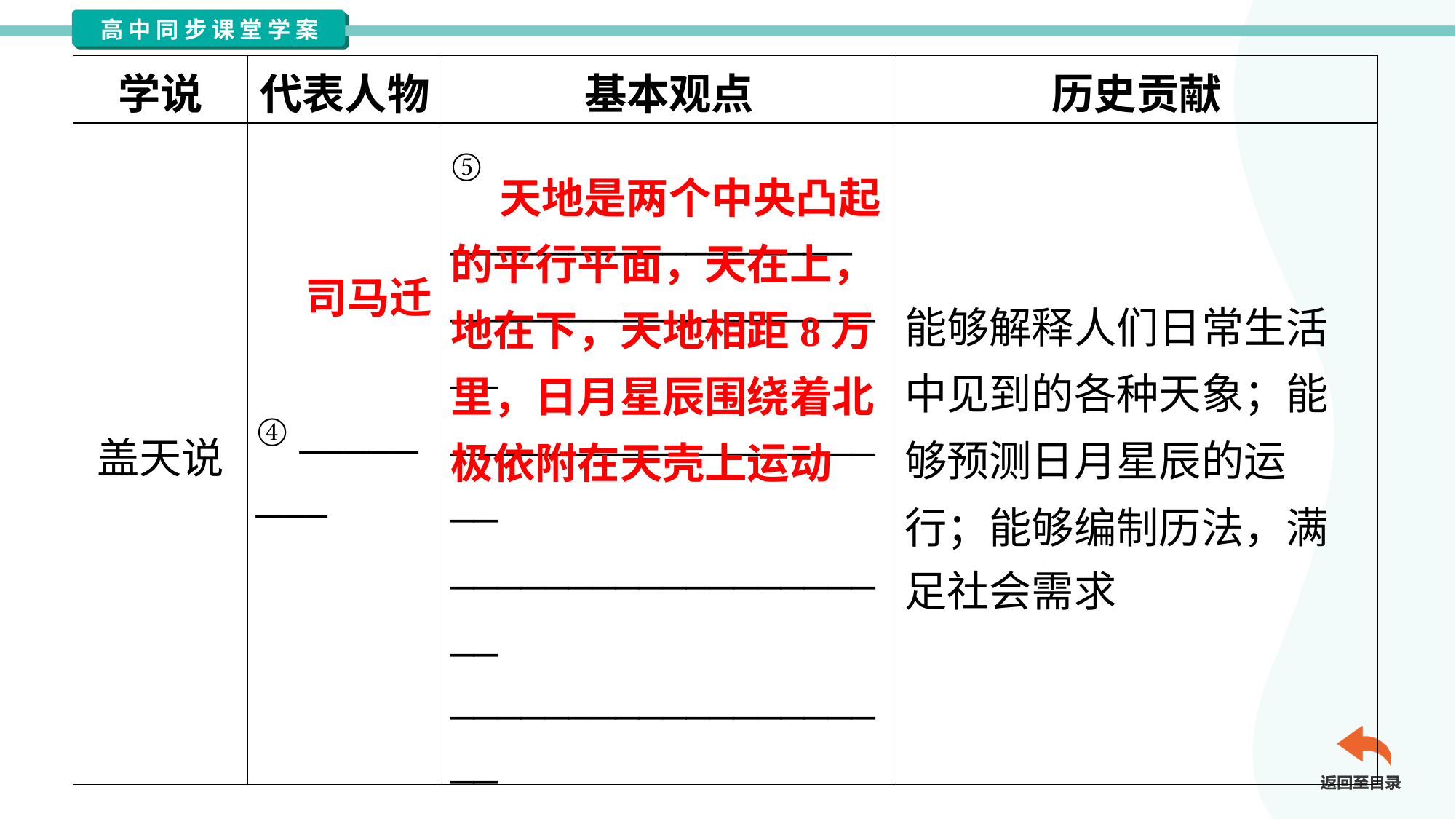

| 学说 | 代表人物 | 基本观点 | 历史贡献 |
| --- | --- | --- | --- |
| 盖天说 | ④ \_\_\_\_\_ \_\_\_ | ⑤ \_\_\_\_\_\_\_\_\_\_\_\_\_\_\_\_\_ \_\_\_\_\_\_\_\_\_\_\_\_\_\_\_\_\_\_\_\_ \_\_\_\_\_\_\_\_\_\_\_\_\_\_\_\_\_\_\_\_ \_\_\_\_\_\_\_\_\_\_\_\_\_\_\_\_\_\_\_\_ \_\_\_\_\_\_\_\_\_\_\_\_\_\_\_\_\_\_\_\_ | 能够解释人们日常生活 中见到的各种天象；能 够预测日月星辰的运 行；能够编制历法，满 足社会需求 |
    天地是两个中央凸起的平行平面，天在上，地在下，天地相距8万里，日月星辰围绕着北极依附在天壳上运动
    司马迁